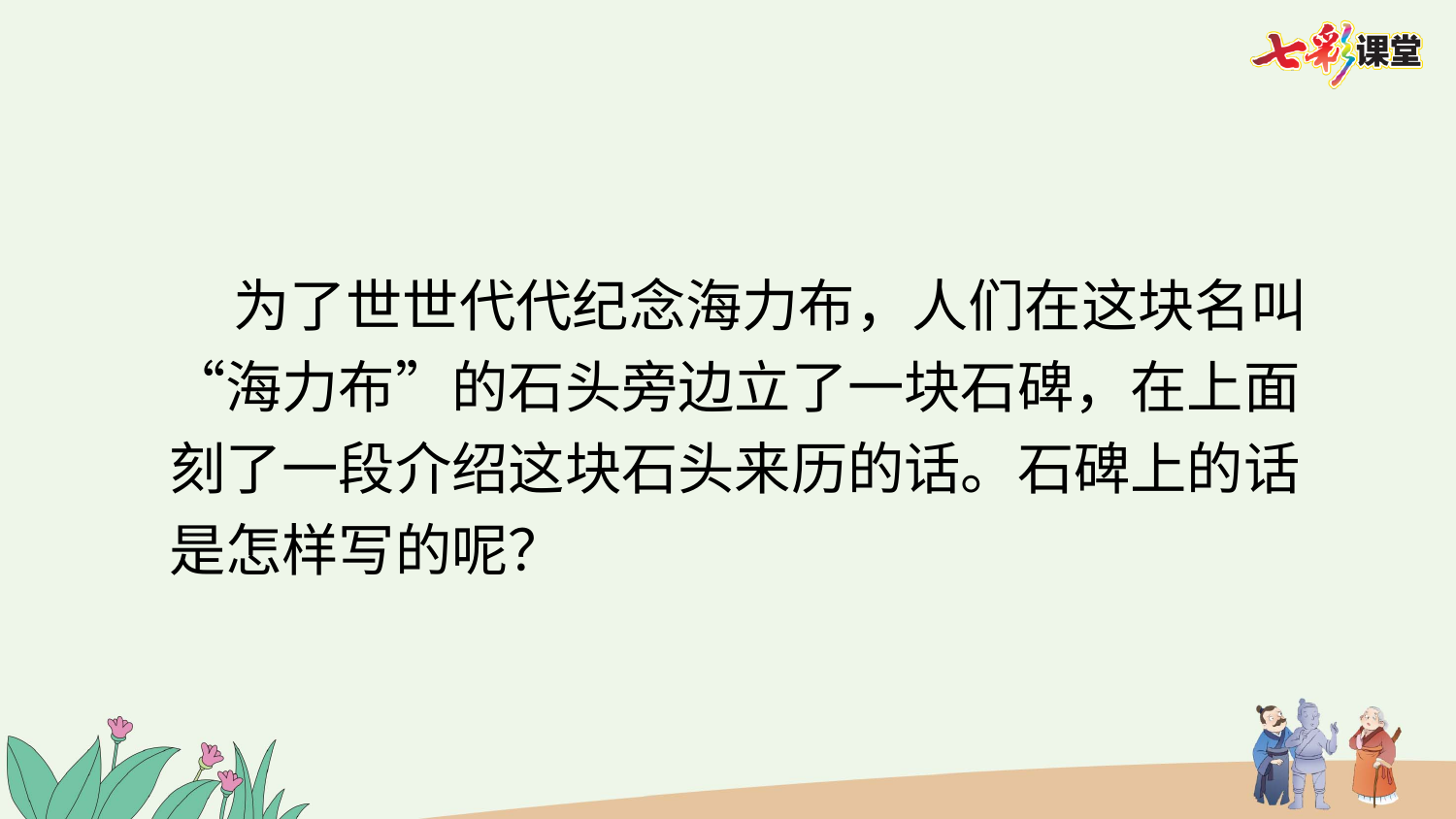

为了世世代代纪念海力布，人们在这块名叫“海力布”的石头旁边立了一块石碑，在上面刻了一段介绍这块石头来历的话。石碑上的话是怎样写的呢？